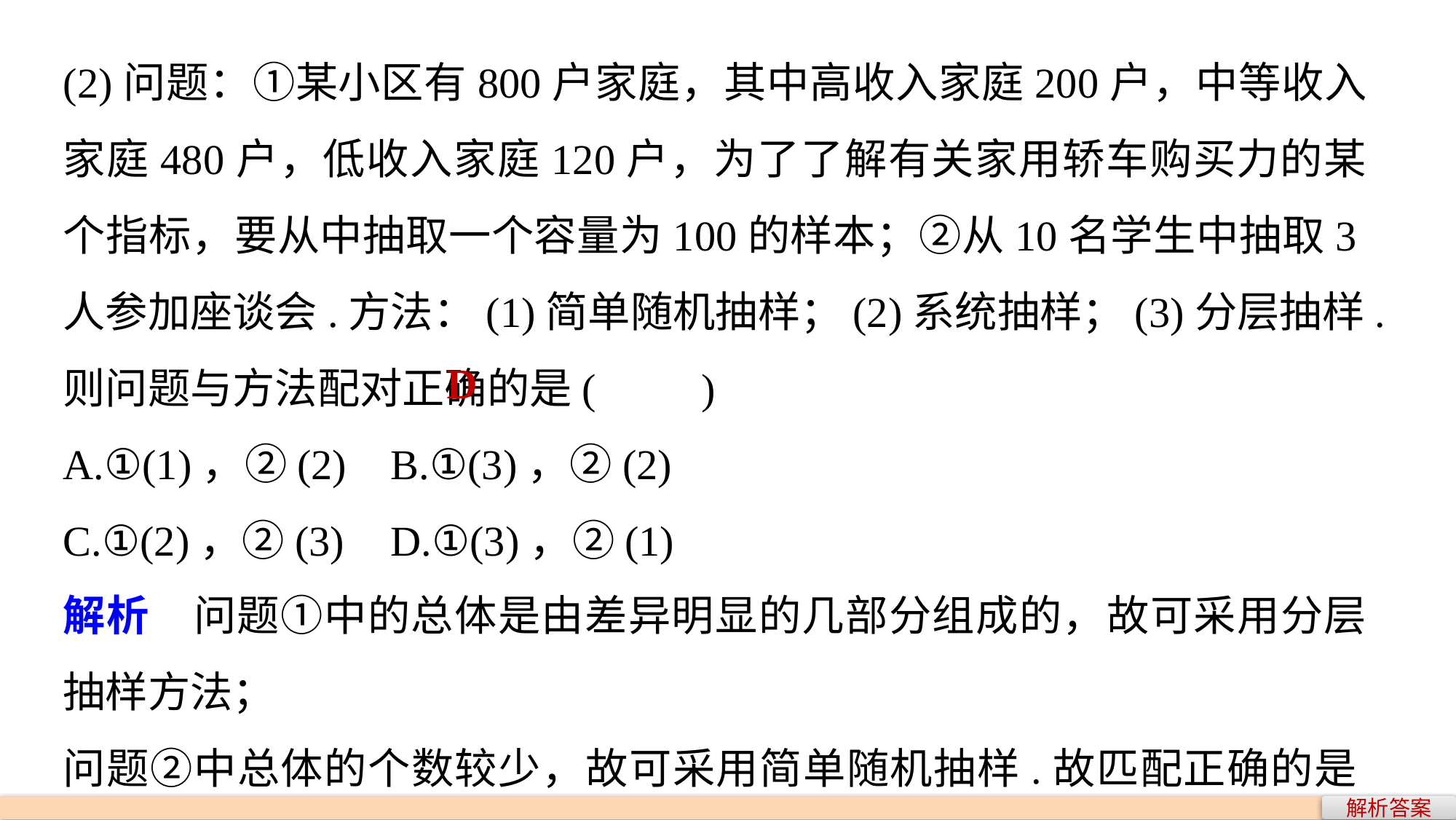

(2)问题：①某小区有800户家庭，其中高收入家庭200户，中等收入家庭480户，低收入家庭120户，为了了解有关家用轿车购买力的某个指标，要从中抽取一个容量为100的样本；②从10名学生中抽取3人参加座谈会.方法：(1)简单随机抽样；(2)系统抽样；(3)分层抽样.则问题与方法配对正确的是(　　)
A.①(1)，②(2)  	B.①(3)，②(2)
C.①(2)，②(3)  	D.①(3)，②(1)
D
解析　问题①中的总体是由差异明显的几部分组成的，故可采用分层抽样方法；
问题②中总体的个数较少，故可采用简单随机抽样.故匹配正确的是D.
解析答案